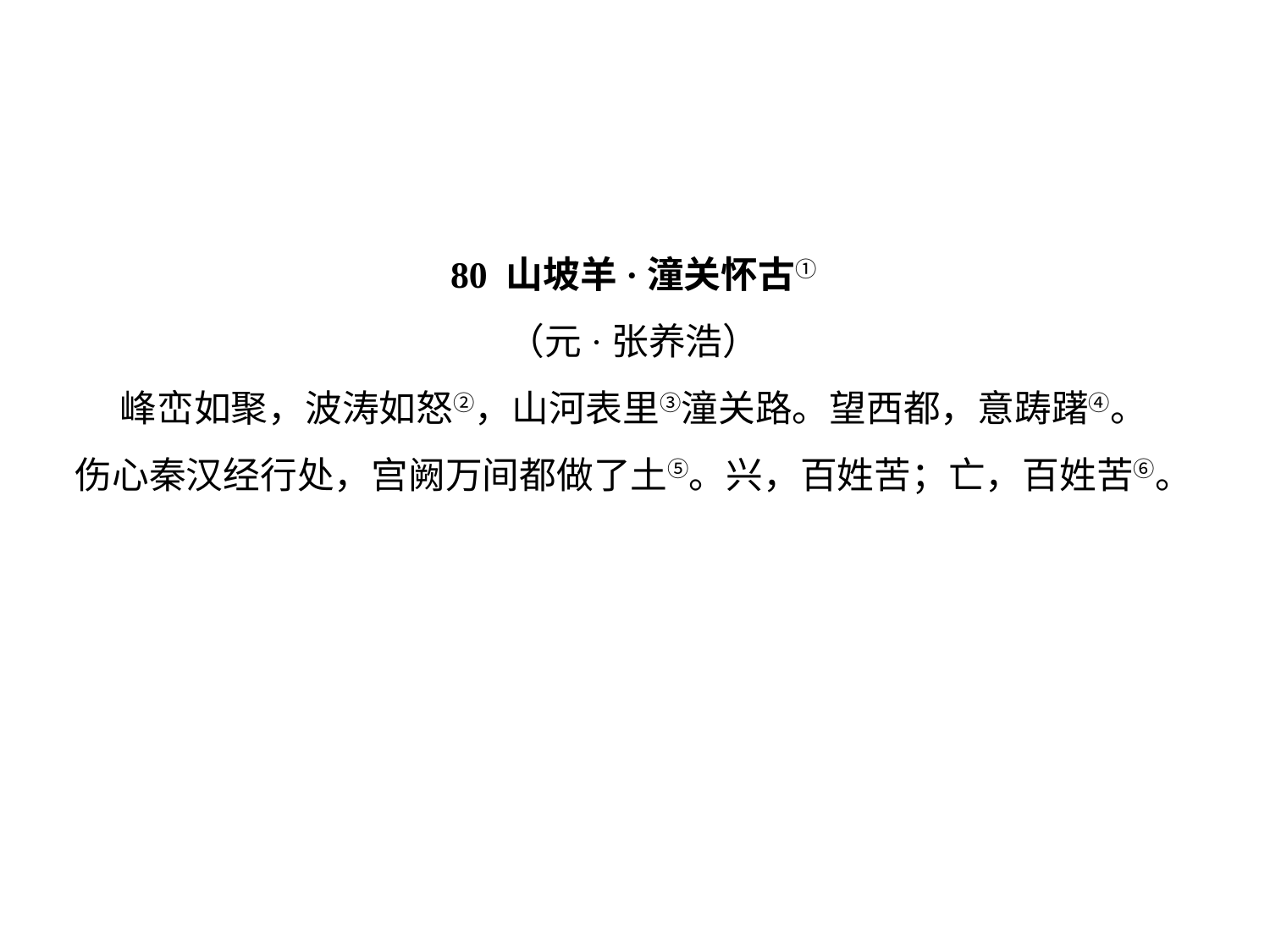

80 山坡羊·潼关怀古①
（元·张养浩）
峰峦如聚，波涛如怒②，山河表里③潼关路。望西都，意踌躇④。
伤心秦汉经行处，宫阙万间都做了土⑤。兴，百姓苦；亡，百姓苦⑥。